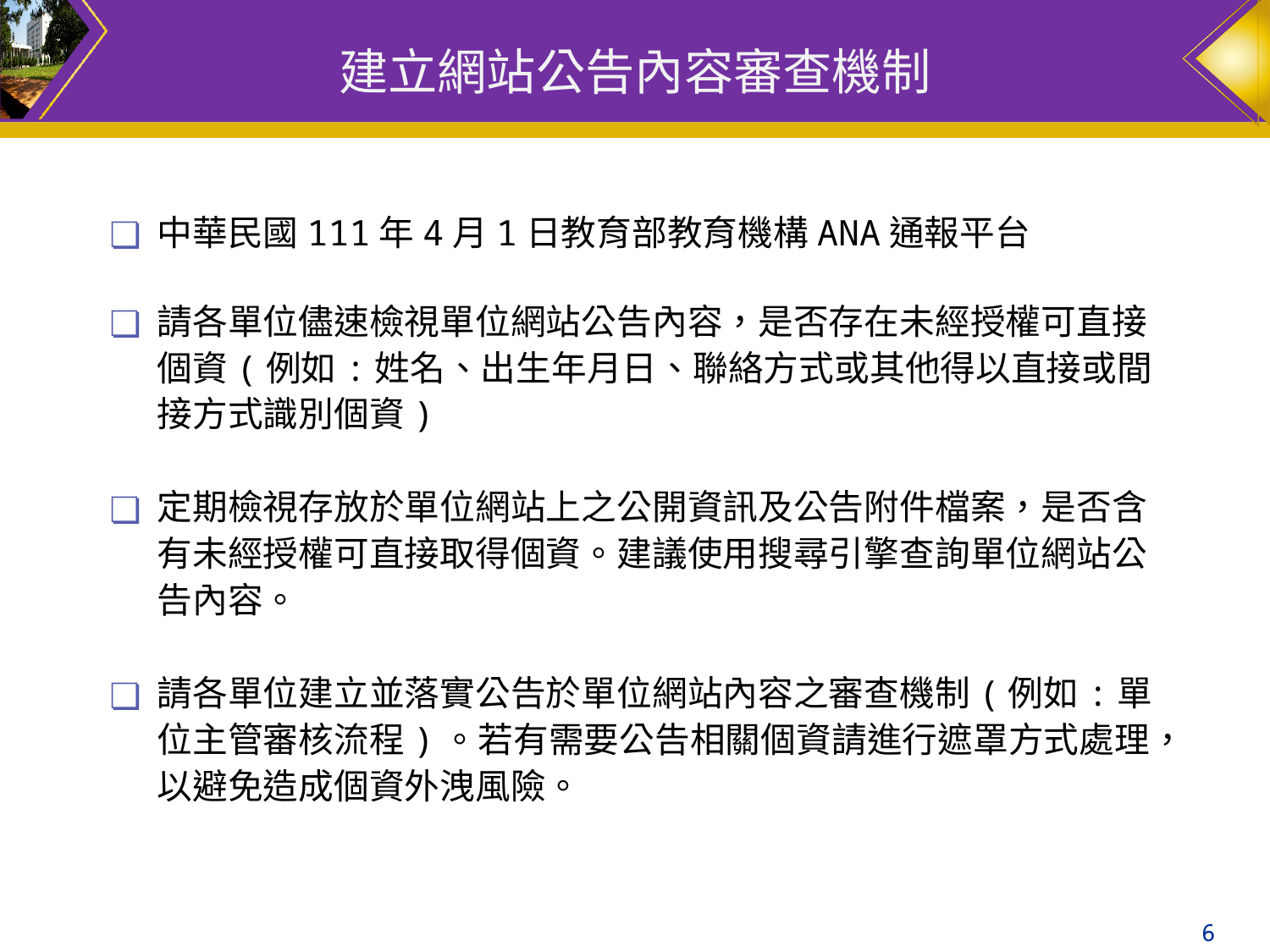

# 建立網站公告內容審查機制
中華民國111年4月1日教育部教育機構ANA通報平台
請各單位儘速檢視單位網站公告內容，是否存在未經授權可直接個資(例如:姓名、出生年月日、聯絡方式或其他得以直接或間接方式識別個資)
定期檢視存放於單位網站上之公開資訊及公告附件檔案，是否含有未經授權可直接取得個資。建議使用搜尋引擎查詢單位網站公告內容。
請各單位建立並落實公告於單位網站內容之審查機制(例如:單位主管審核流程)。若有需要公告相關個資請進行遮罩方式處理，以避免造成個資外洩風險。
6